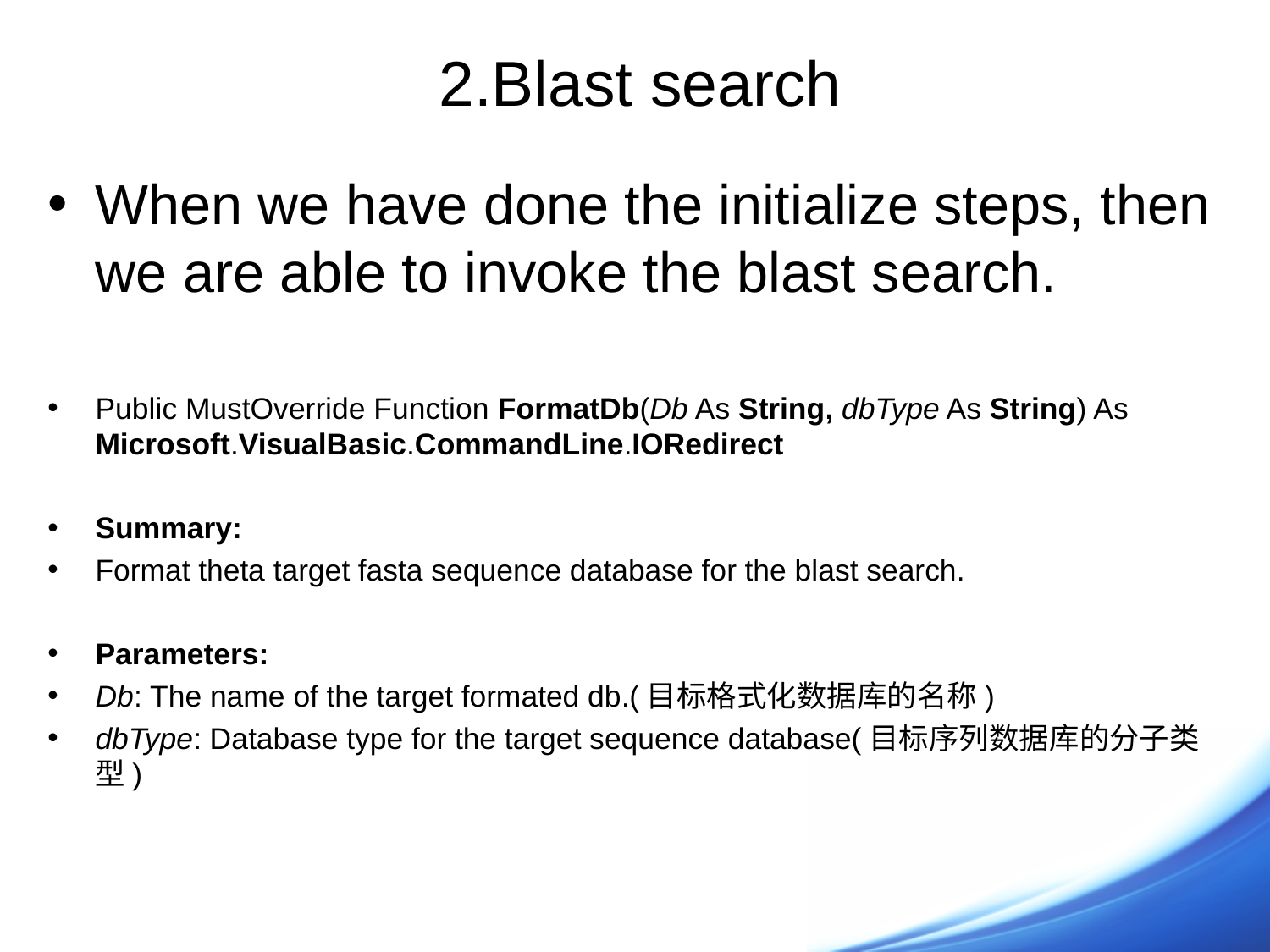

# 2.Blast search
When we have done the initialize steps, then we are able to invoke the blast search.

Public MustOverride Function FormatDb(Db As String, dbType As String) As Microsoft.VisualBasic.CommandLine.IORedirect

Summary:
Format theta target fasta sequence database for the blast search.

Parameters:
Db: The name of the target formated db.(目标格式化数据库的名称)
dbType: Database type for the target sequence database(目标序列数据库的分子类型)